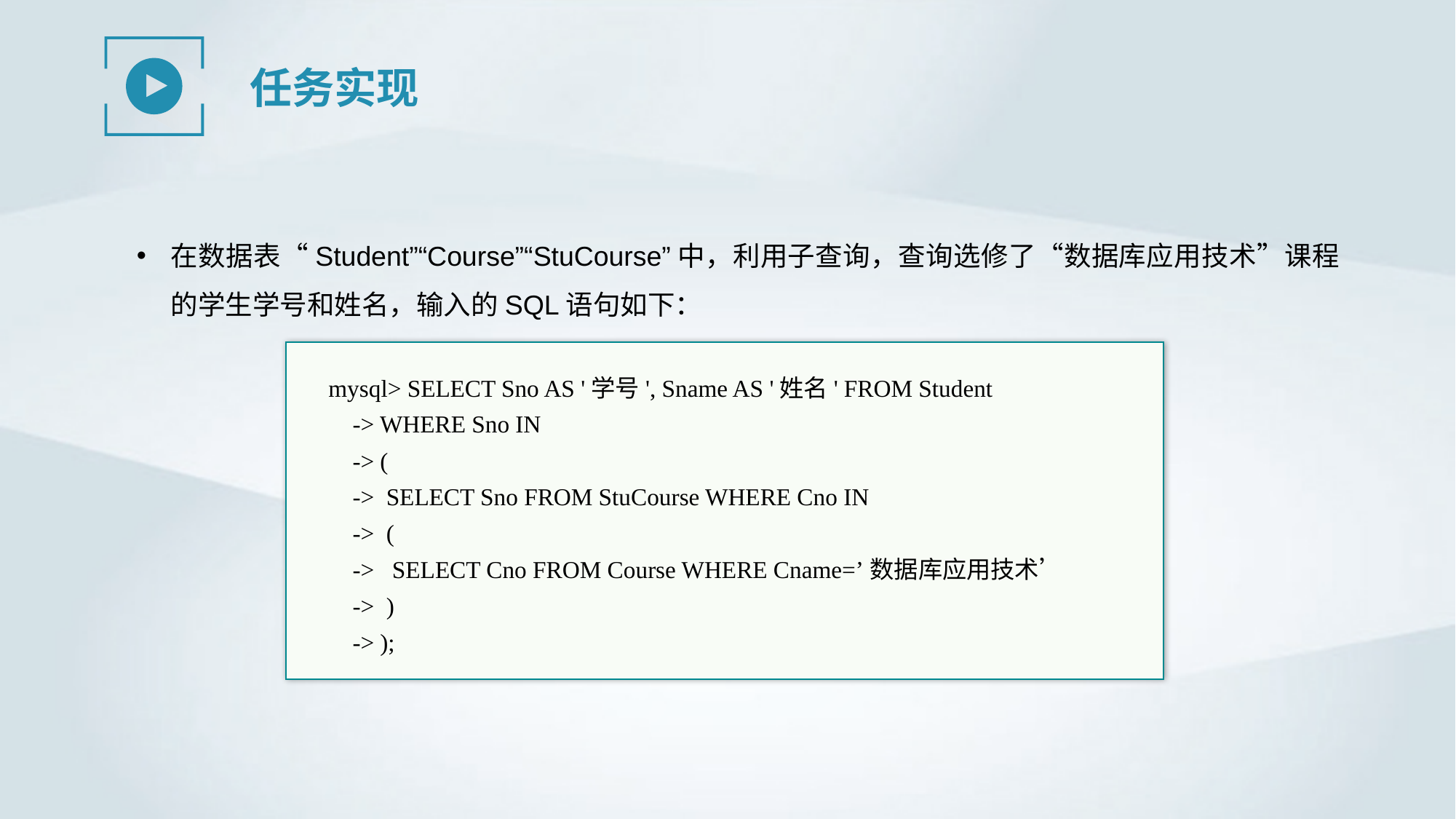

任务实现
在数据表“Student”“Course”“StuCourse”中，利用子查询，查询选修了“数据库应用技术”课程的学生学号和姓名，输入的SQL语句如下：
mysql> SELECT Sno AS '学号', Sname AS '姓名' FROM Student
    -> WHERE Sno IN
    -> (
    ->  SELECT Sno FROM StuCourse WHERE Cno IN
    ->  (
    ->   SELECT Cno FROM Course WHERE Cname=’数据库应用技术’
    ->  )
    -> );